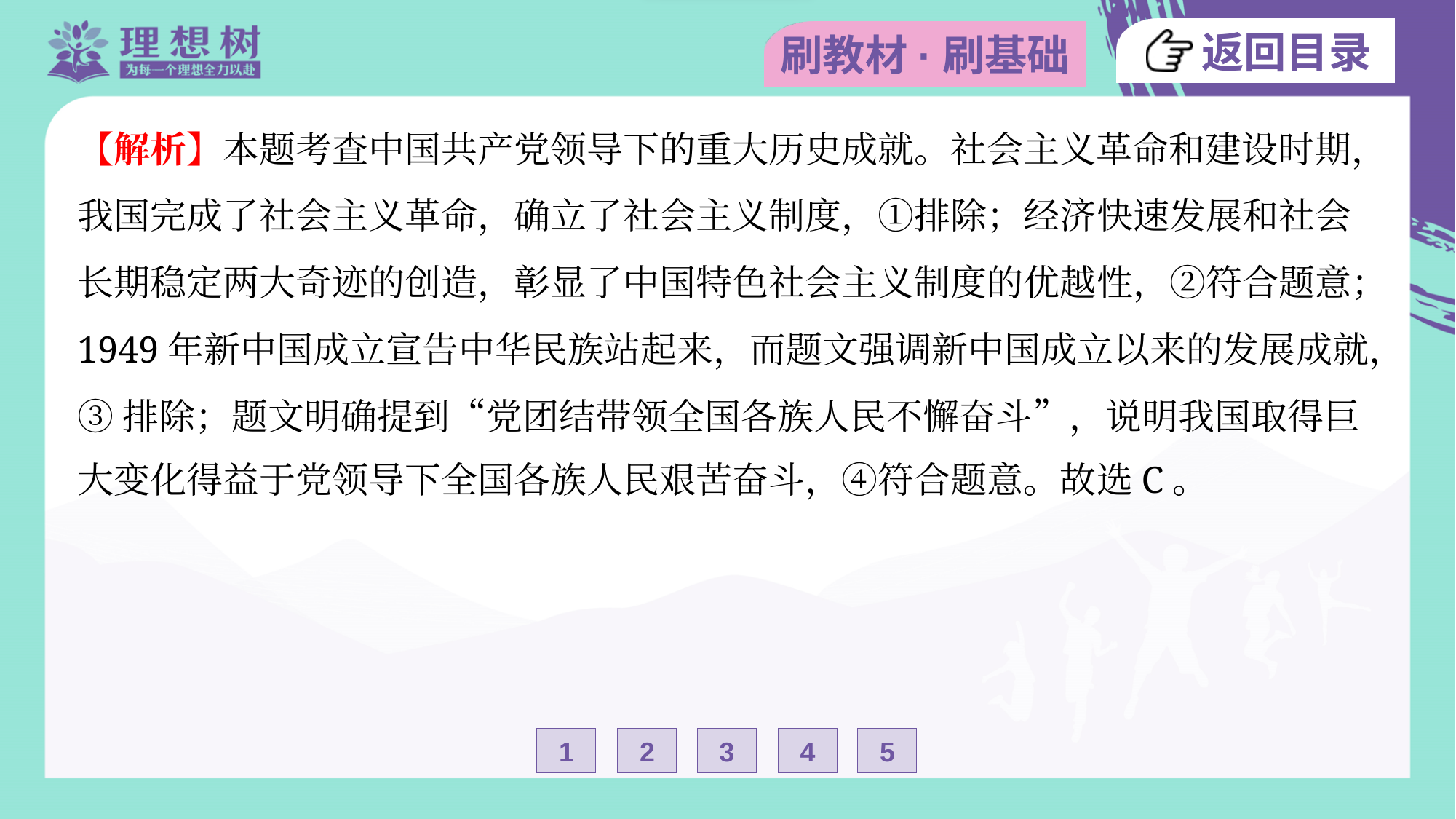

【解析】本题考查中国共产党领导下的重大历史成就。社会主义革命和建设时期，
我国完成了社会主义革命，确立了社会主义制度，①排除；经济快速发展和社会
长期稳定两大奇迹的创造，彰显了中国特色社会主义制度的优越性，②符合题意；
1949年新中国成立宣告中华民族站起来，而题文强调新中国成立以来的发展成就，
③排除；题文明确提到“党团结带领全国各族人民不懈奋斗”，说明我国取得巨
大变化得益于党领导下全国各族人民艰苦奋斗，④符合题意。故选C。